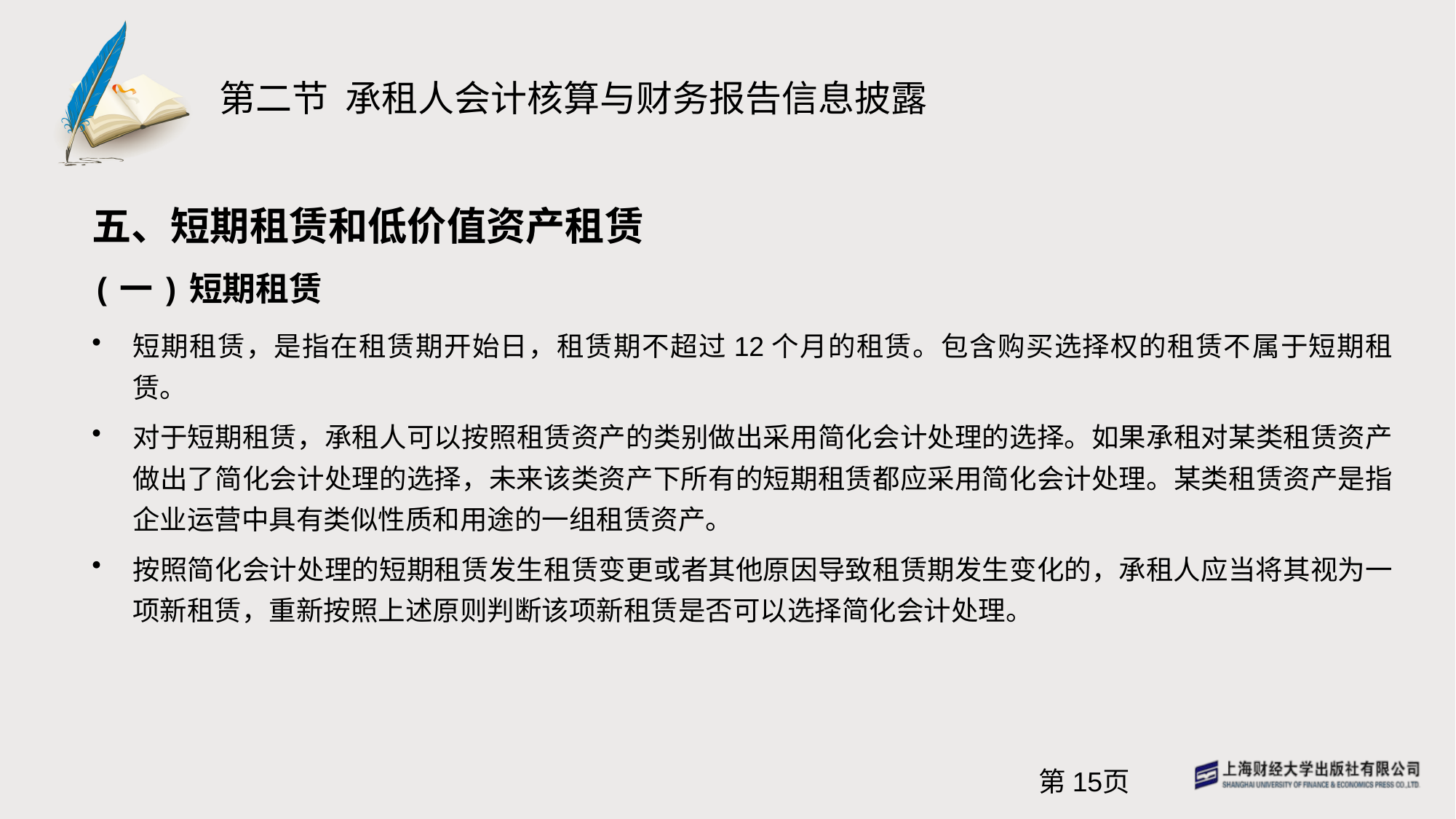

# 第二节  承租人会计核算与财务报告信息披露
五、短期租赁和低价值资产租赁
(一)短期租赁
短期租赁，是指在租赁期开始日，租赁期不超过12个月的租赁。包含购买选择权的租赁不属于短期租赁。
对于短期租赁，承租人可以按照租赁资产的类别做出采用简化会计处理的选择。如果承租对某类租赁资产做出了简化会计处理的选择，未来该类资产下所有的短期租赁都应采用简化会计处理。某类租赁资产是指企业运营中具有类似性质和用途的一组租赁资产。
按照简化会计处理的短期租赁发生租赁变更或者其他原因导致租赁期发生变化的，承租人应当将其视为一项新租赁，重新按照上述原则判断该项新租赁是否可以选择简化会计处理。

15